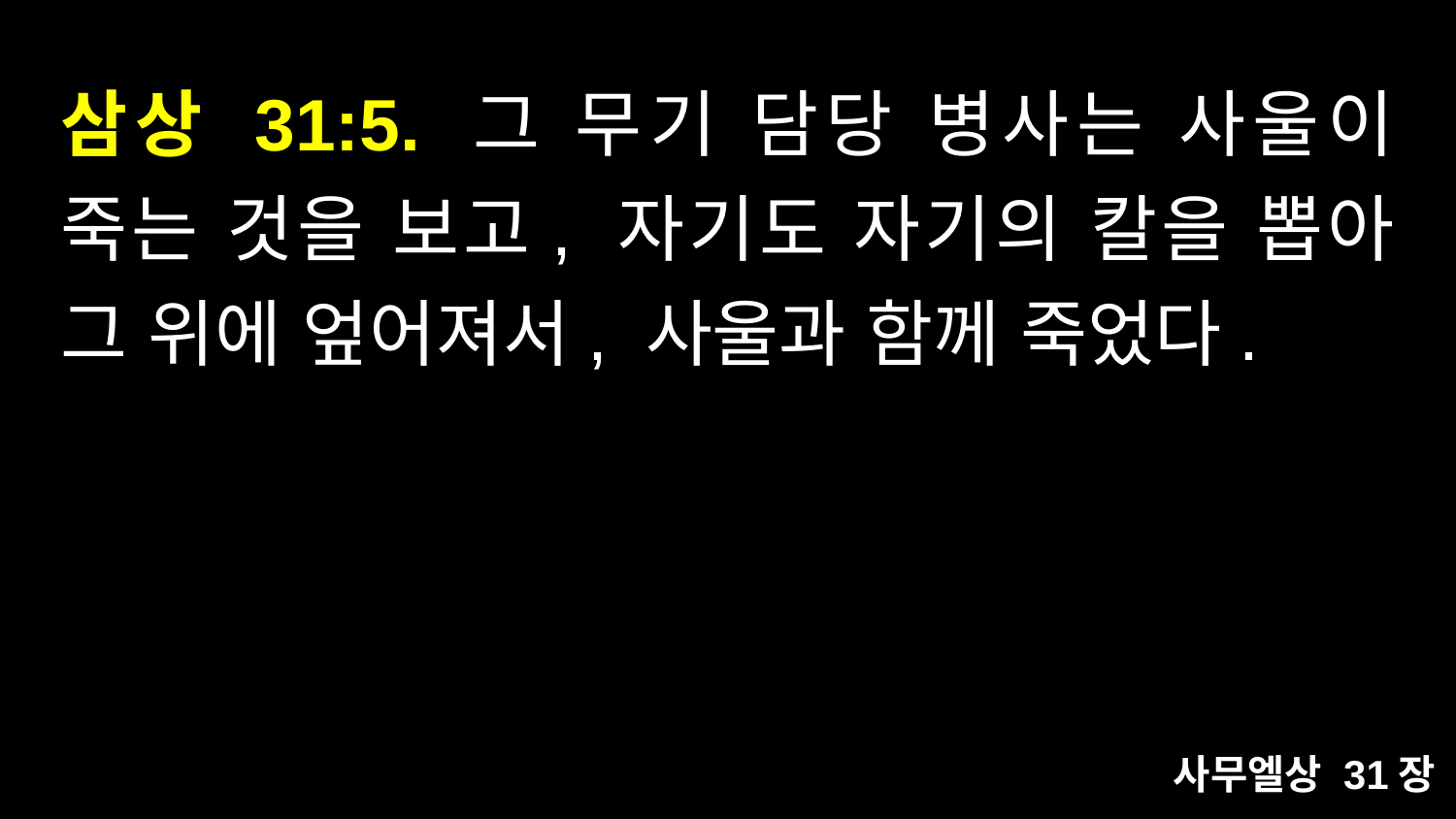

# 삼상 31:5. 그 무기 담당 병사는 사울이 죽는 것을 보고, 자기도 자기의 칼을 뽑아 그 위에 엎어져서, 사울과 함께 죽었다.
사무엘상 31장